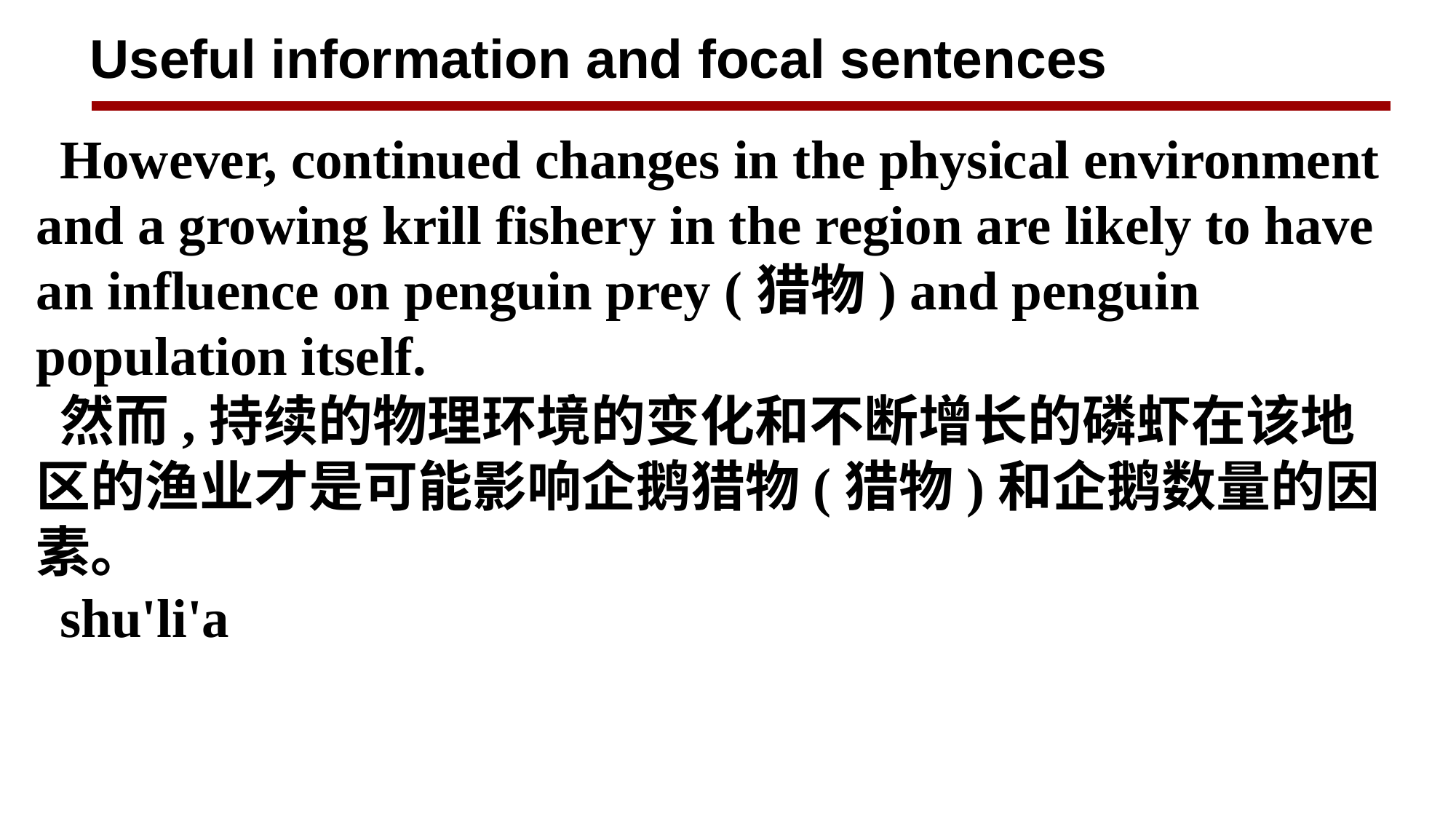

Useful information and focal sentences
However, continued changes in the physical environment and a growing krill fishery in the region are likely to have an influence on penguin prey (猎物) and penguin population itself.
然而,持续的物理环境的变化和不断增长的磷虾在该地区的渔业才是可能影响企鹅猎物(猎物)和企鹅数量的因素。
shu'li'a